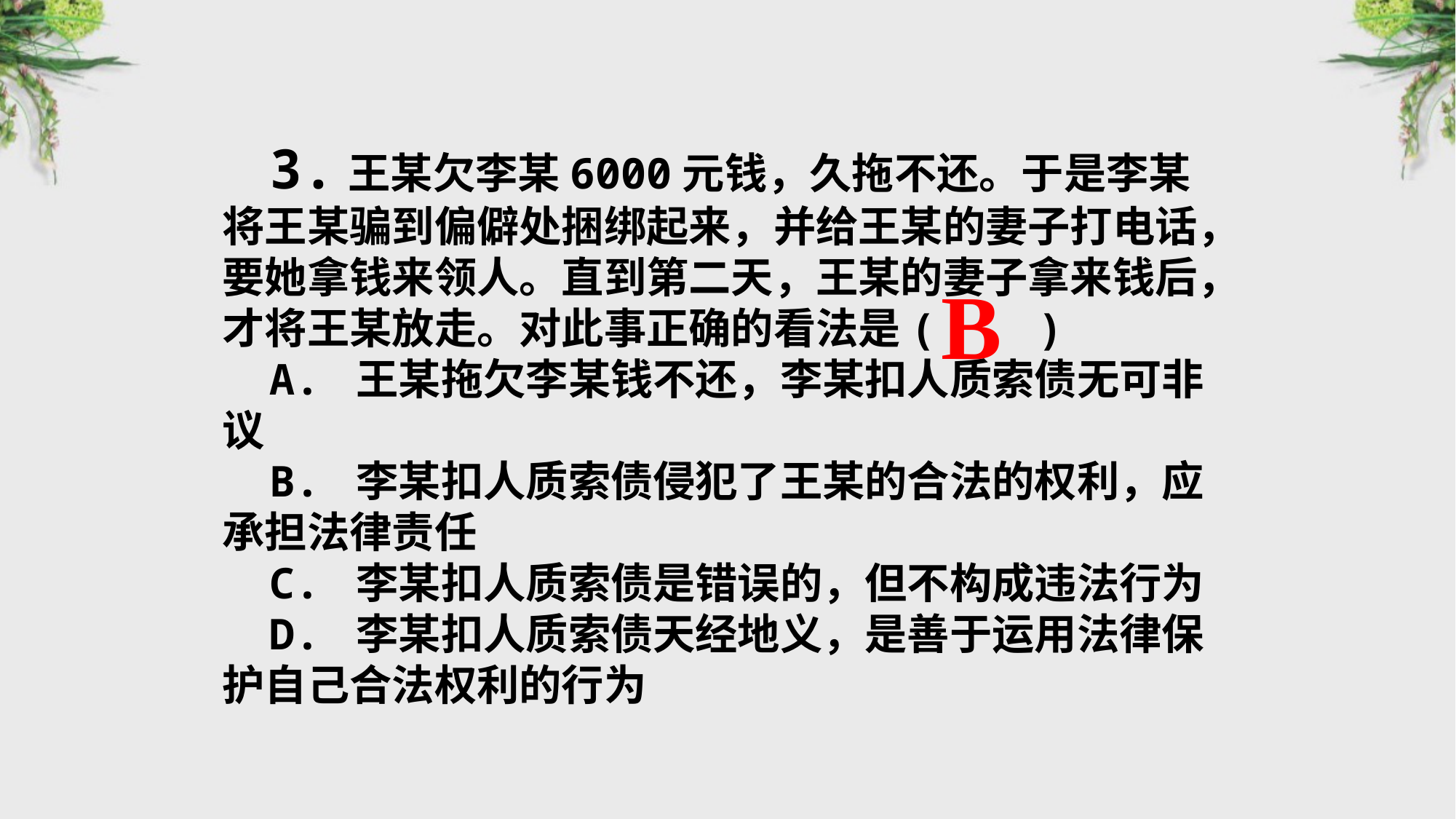

3.王某欠李某6000元钱，久拖不还。于是李某将王某骗到偏僻处捆绑起来，并给王某的妻子打电话，要她拿钱来领人。直到第二天，王某的妻子拿来钱后，才将王某放走。对此事正确的看法是(    )
A. 王某拖欠李某钱不还，李某扣人质索债无可非议
B. 李某扣人质索债侵犯了王某的合法的权利，应承担法律责任
C. 李某扣人质索债是错误的，但不构成违法行为
D. 李某扣人质索债天经地义，是善于运用法律保护自己合法权利的行为
B